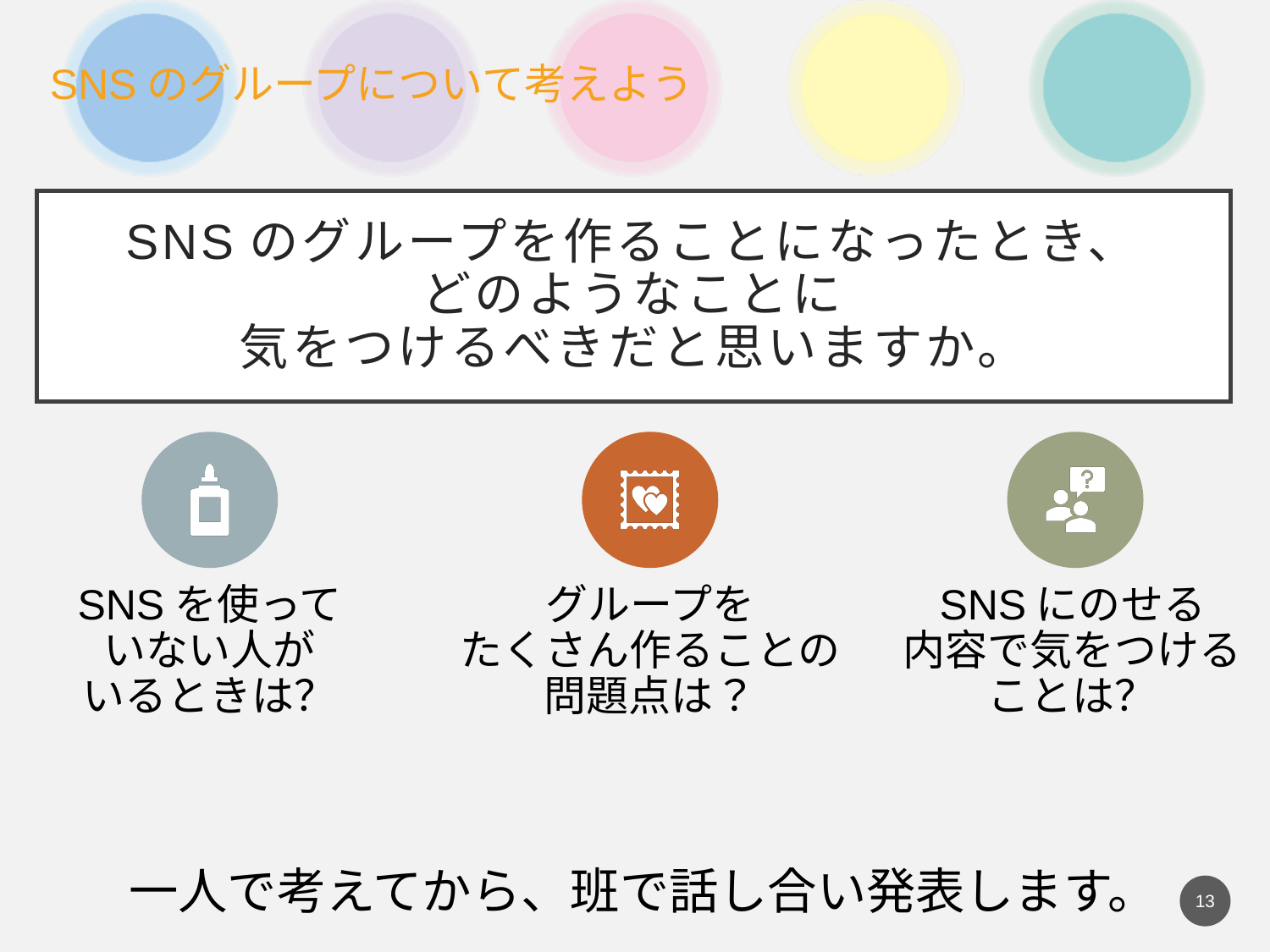

SNSのグループを作ることになったとき、
どのようなことに
気をつけるべきだと思いますか。
SNSを使って
いない人が
いるときは？
グループを
たくさん作ることの問題点は？
SNSにのせる
内容で気をつけることは？
一人で考えてから、班で話し合い発表します。
13